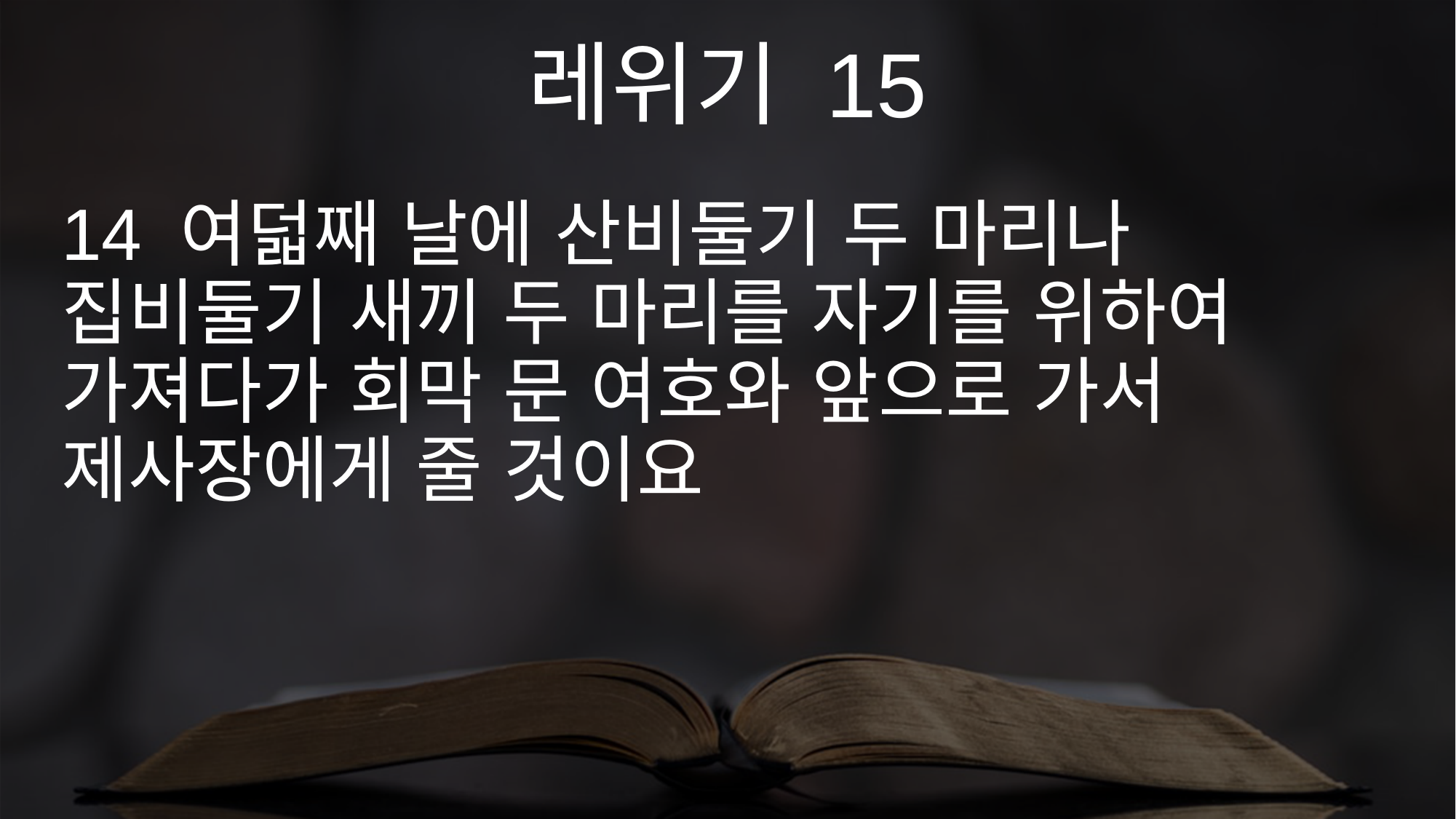

레위기 15
14 여덟째 날에 산비둘기 두 마리나 집비둘기 새끼 두 마리를 자기를 위하여 가져다가 회막 문 여호와 앞으로 가서 제사장에게 줄 것이요